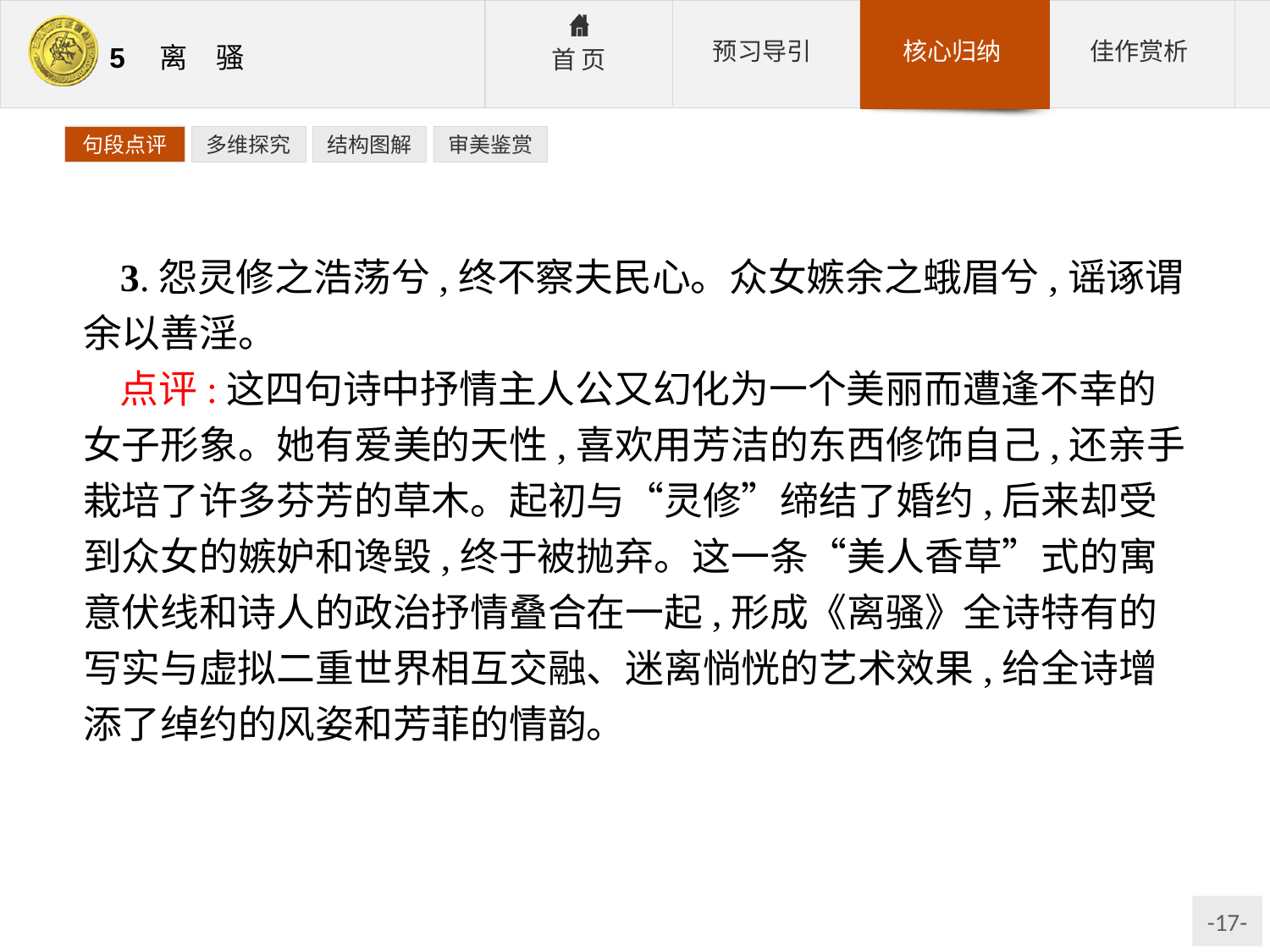

句段点评
多维探究
结构图解
审美鉴赏
3.怨灵修之浩荡兮,终不察夫民心。众女嫉余之蛾眉兮,谣诼谓余以善淫。
点评:这四句诗中抒情主人公又幻化为一个美丽而遭逢不幸的女子形象。她有爱美的天性,喜欢用芳洁的东西修饰自己,还亲手栽培了许多芬芳的草木。起初与“灵修”缔结了婚约,后来却受到众女的嫉妒和谗毁,终于被抛弃。这一条“美人香草”式的寓意伏线和诗人的政治抒情叠合在一起,形成《离骚》全诗特有的写实与虚拟二重世界相互交融、迷离惝恍的艺术效果,给全诗增添了绰约的风姿和芳菲的情韵。